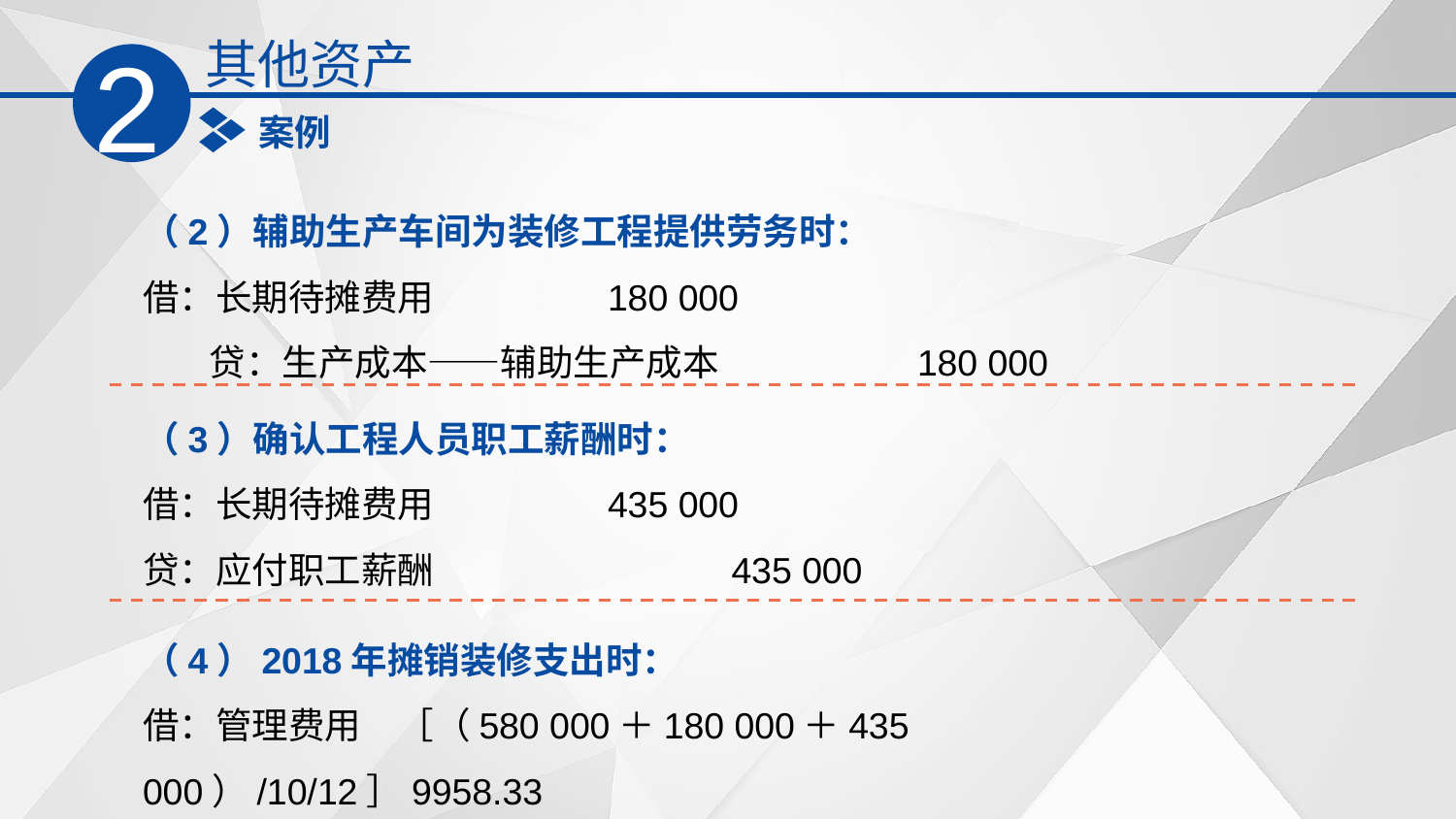

其他资产
2

案例

（2）辅助生产车间为装修工程提供劳务时：
借：长期待摊费用                    180 000
       贷：生产成本——辅助生产成本                       180 000
（3）确认工程人员职工薪酬时：
借：长期待摊费用                    435 000
贷：应付职工薪酬                                   435 000
（4）2018年摊销装修支出时：
借：管理费用　［（580 000＋180 000＋435 000）/10/12］9958.33
　   贷：长期待摊费用　                                                           9958.33